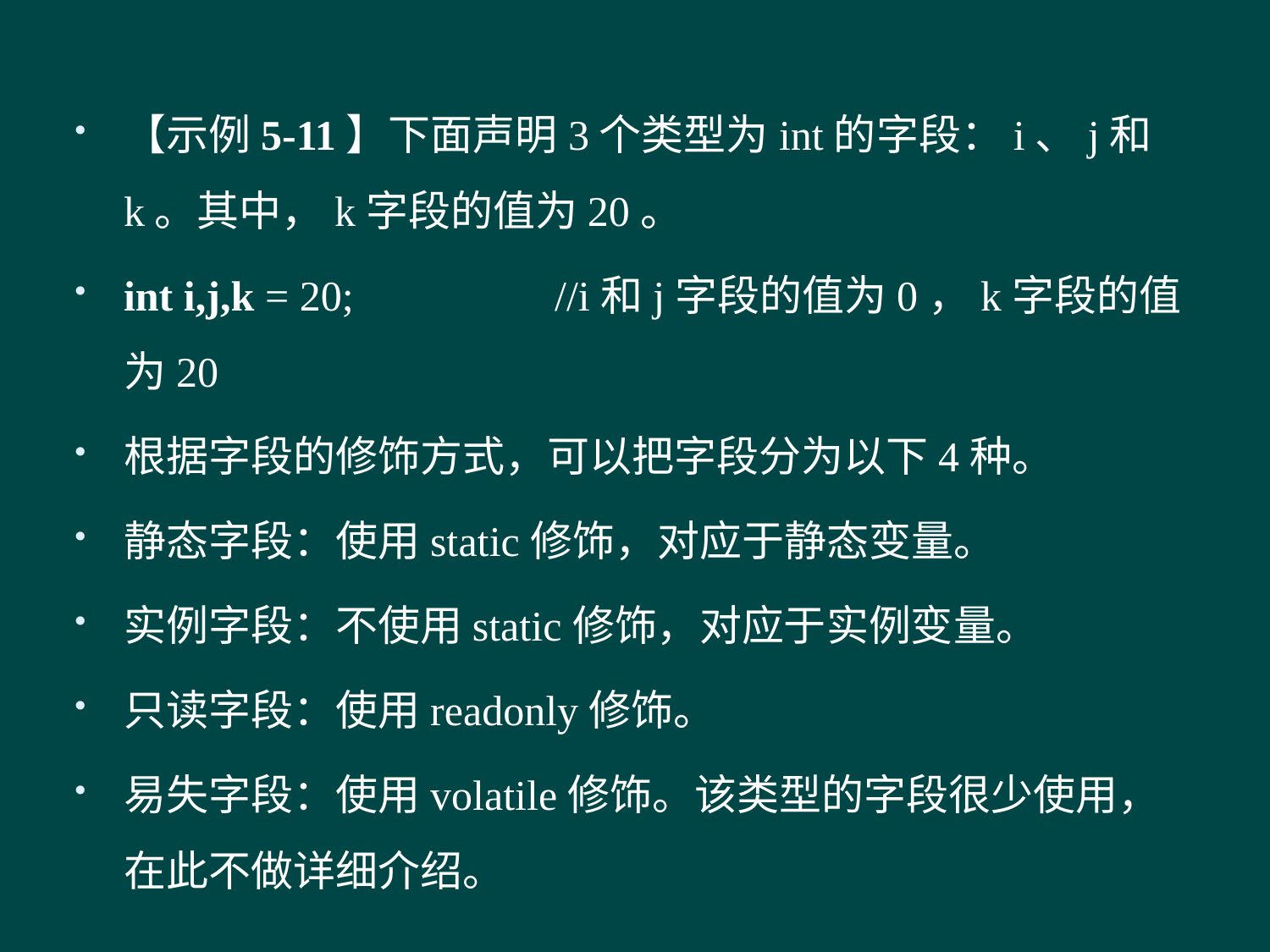

#
【示例5-11】下面声明3个类型为int的字段：i、j和k。其中，k字段的值为20。
int i,j,k = 20;                   //i和j字段的值为0，k字段的值为20
根据字段的修饰方式，可以把字段分为以下4种。
静态字段：使用static修饰，对应于静态变量。
实例字段：不使用static修饰，对应于实例变量。
只读字段：使用readonly修饰。
易失字段：使用volatile修饰。该类型的字段很少使用，在此不做详细介绍。